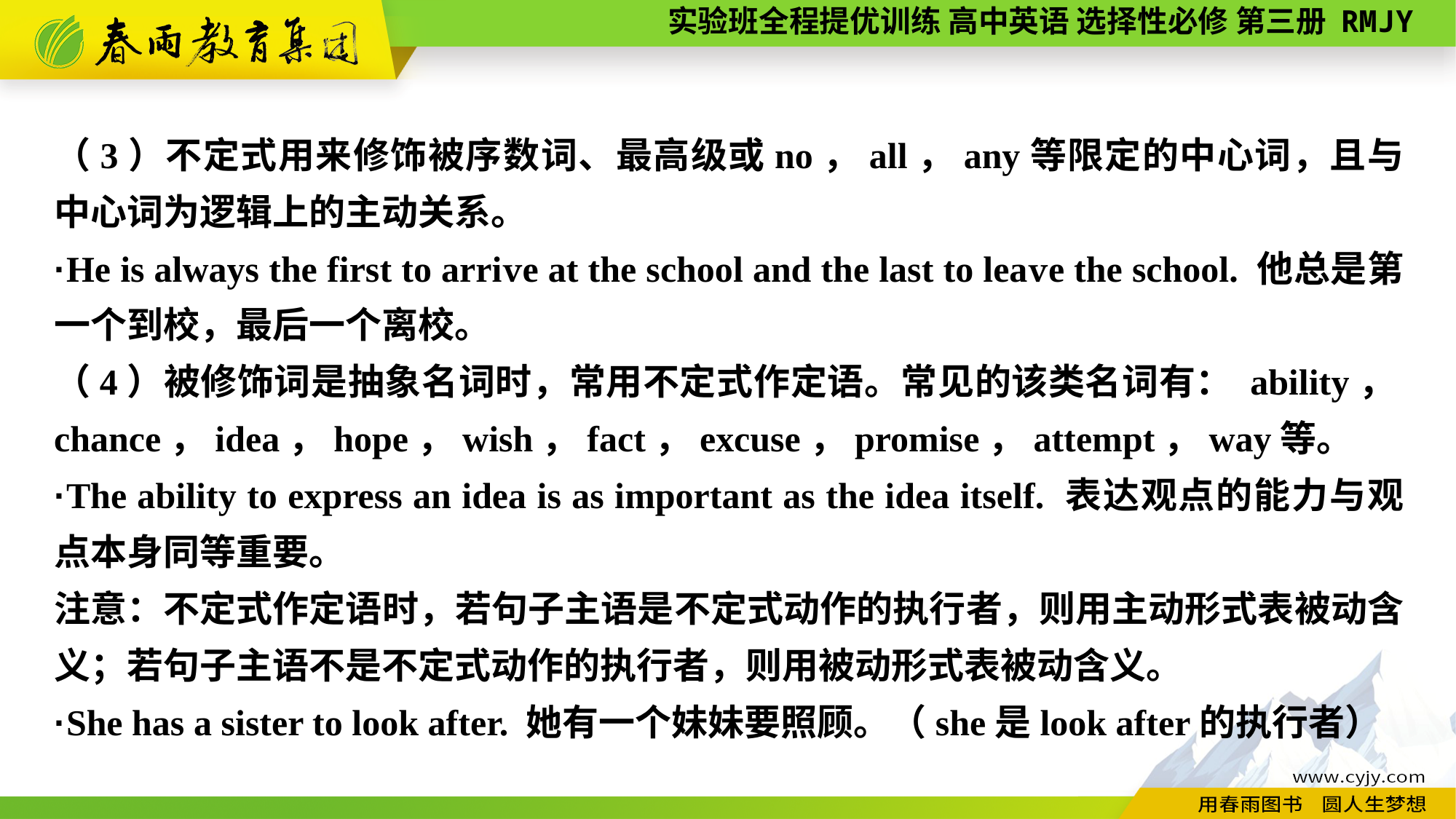

（3）不定式用来修饰被序数词、最高级或no，all，any等限定的中心词，且与中心词为逻辑上的主动关系。
·He is always the first to arrive at the school and the last to leave the school. 他总是第一个到校，最后一个离校。
（4）被修饰词是抽象名词时，常用不定式作定语。常见的该类名词有： ability，chance，idea，hope，wish，fact，excuse，promise，attempt，way等。
·The ability to express an idea is as important as the idea itself. 表达观点的能力与观点本身同等重要。
注意：不定式作定语时，若句子主语是不定式动作的执行者，则用主动形式表被动含义；若句子主语不是不定式动作的执行者，则用被动形式表被动含义。
·She has a sister to look after. 她有一个妹妹要照顾。（she是look after的执行者）